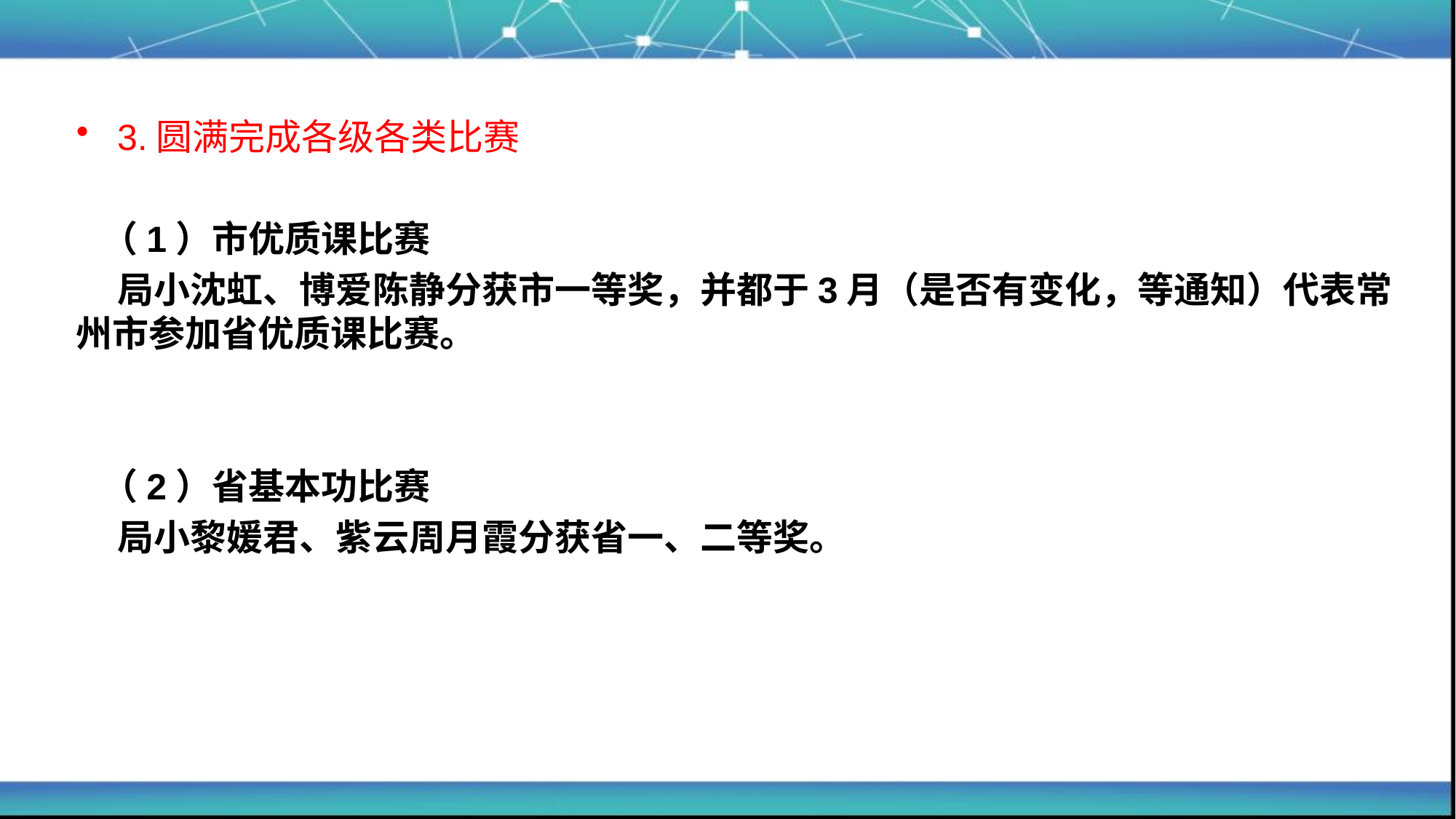

3.圆满完成各级各类比赛

  （1）市优质课比赛
    局小沈虹、博爱陈静分获市一等奖，并都于3月（是否有变化，等通知）代表常州市参加省优质课比赛。

  （2）省基本功比赛
    局小黎媛君、紫云周月霞分获省一、二等奖。